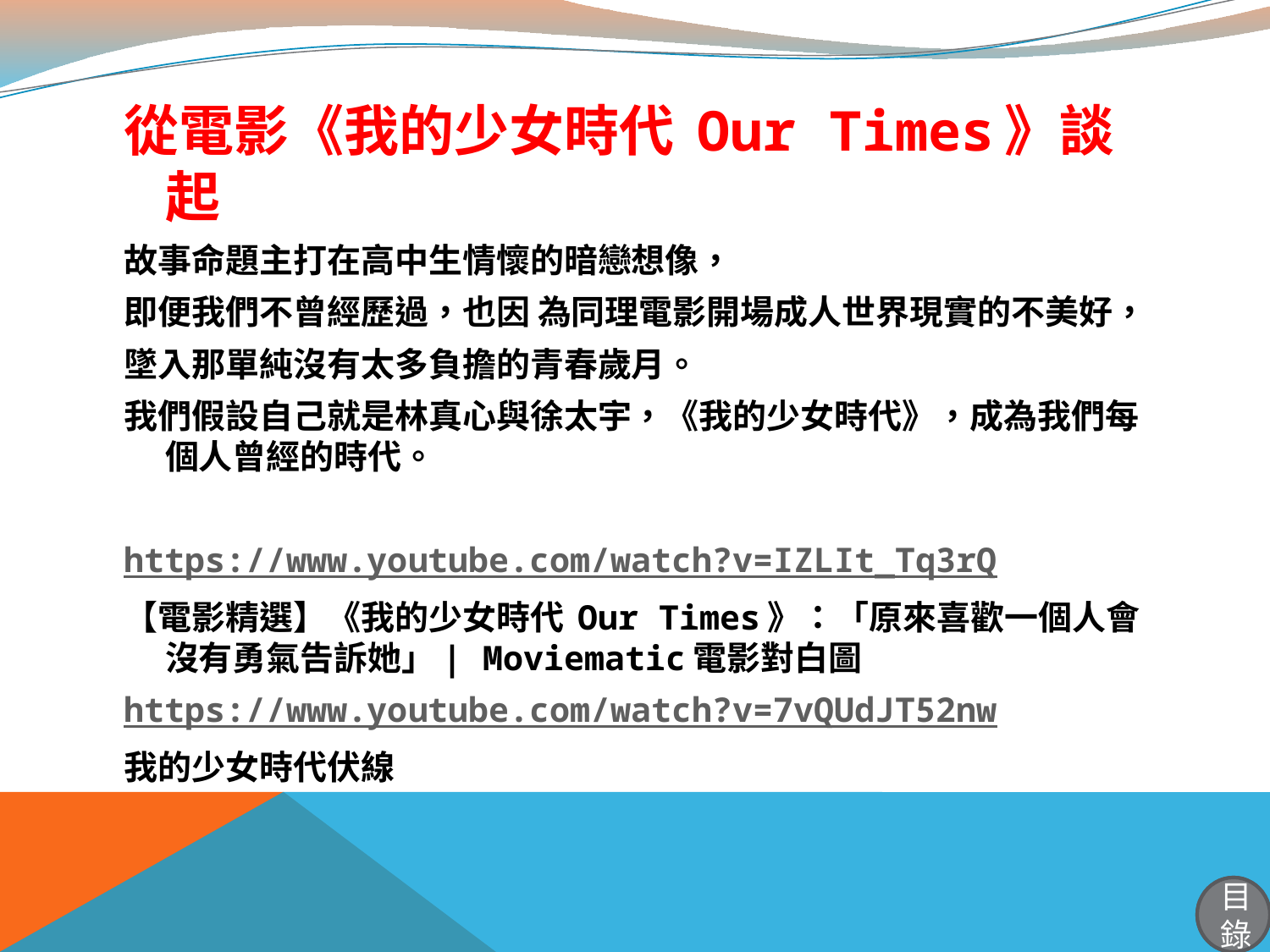

從電影《我的少女時代 Our Times》談起
故事命題主打在高中生情懷的暗戀想像，
即便我們不曾經歷過，也因 為同理電影開場成人世界現實的不美好，
墜入那單純沒有太多負擔的青春歲月。
我們假設自己就是林真心與徐太宇，《我的少女時代》，成為我們每個人曾經的時代。

https://www.youtube.com/watch?v=IZLIt_Tq3rQ
【電影精選】《我的少女時代 Our Times》：「原來喜歡一個人會沒有勇氣告訴她」| Moviematic電影對白圖
https://www.youtube.com/watch?v=7vQUdJT52nw
我的少女時代伏線